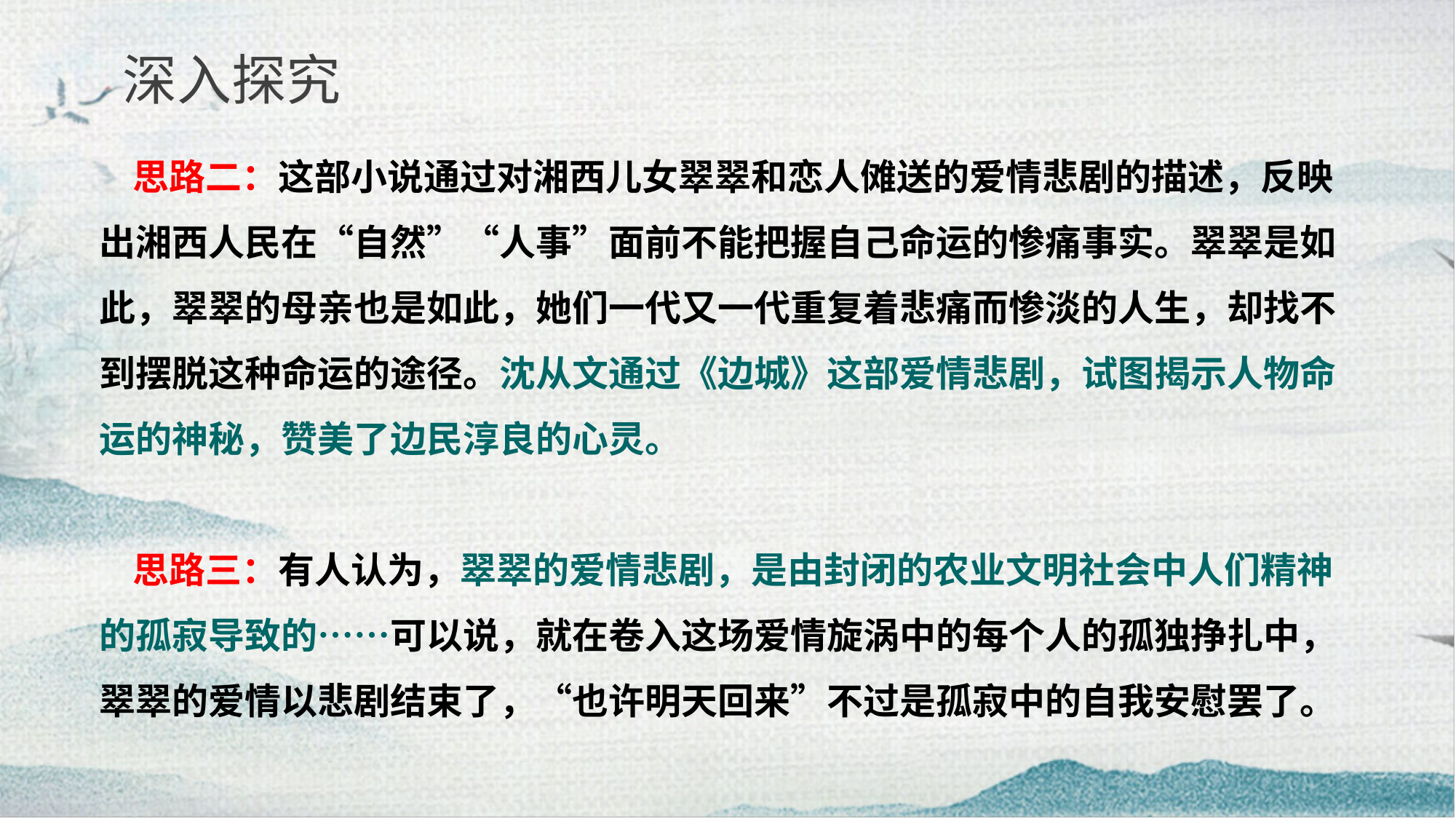

深入探究

   思路二：这部小说通过对湘西儿女翠翠和恋人傩送的爱情悲剧的描述，反映出湘西人民在“自然”“人事”面前不能把握自己命运的惨痛事实。翠翠是如此，翠翠的母亲也是如此，她们一代又一代重复着悲痛而惨淡的人生，却找不到摆脱这种命运的途径。沈从文通过《边城》这部爱情悲剧，试图揭示人物命运的神秘，赞美了边民淳良的心灵。

   思路三：有人认为，翠翠的爱情悲剧，是由封闭的农业文明社会中人们精神的孤寂导致的……可以说，就在卷入这场爱情旋涡中的每个人的孤独挣扎中，翠翠的爱情以悲剧结束了，“也许明天回来”不过是孤寂中的自我安慰罢了。